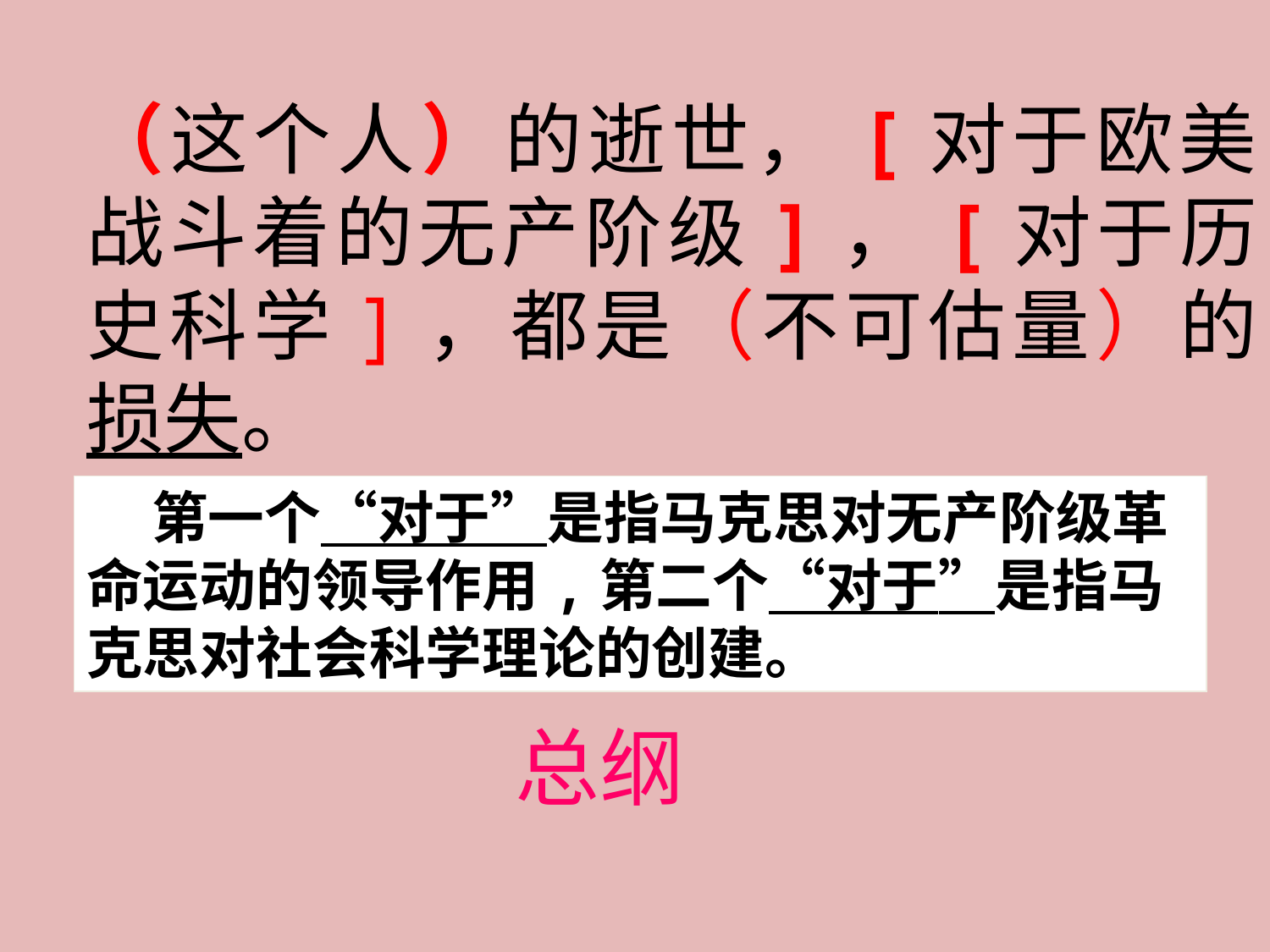

（这个人）的逝世，[对于欧美战斗着的无产阶级]，[对于历史科学]，都是（不可估量）的损失。
    第一个“对于”是指马克思对无产阶级革命运动的领导作用,第二个“对于”是指马克思对社会科学理论的创建。
        总纲